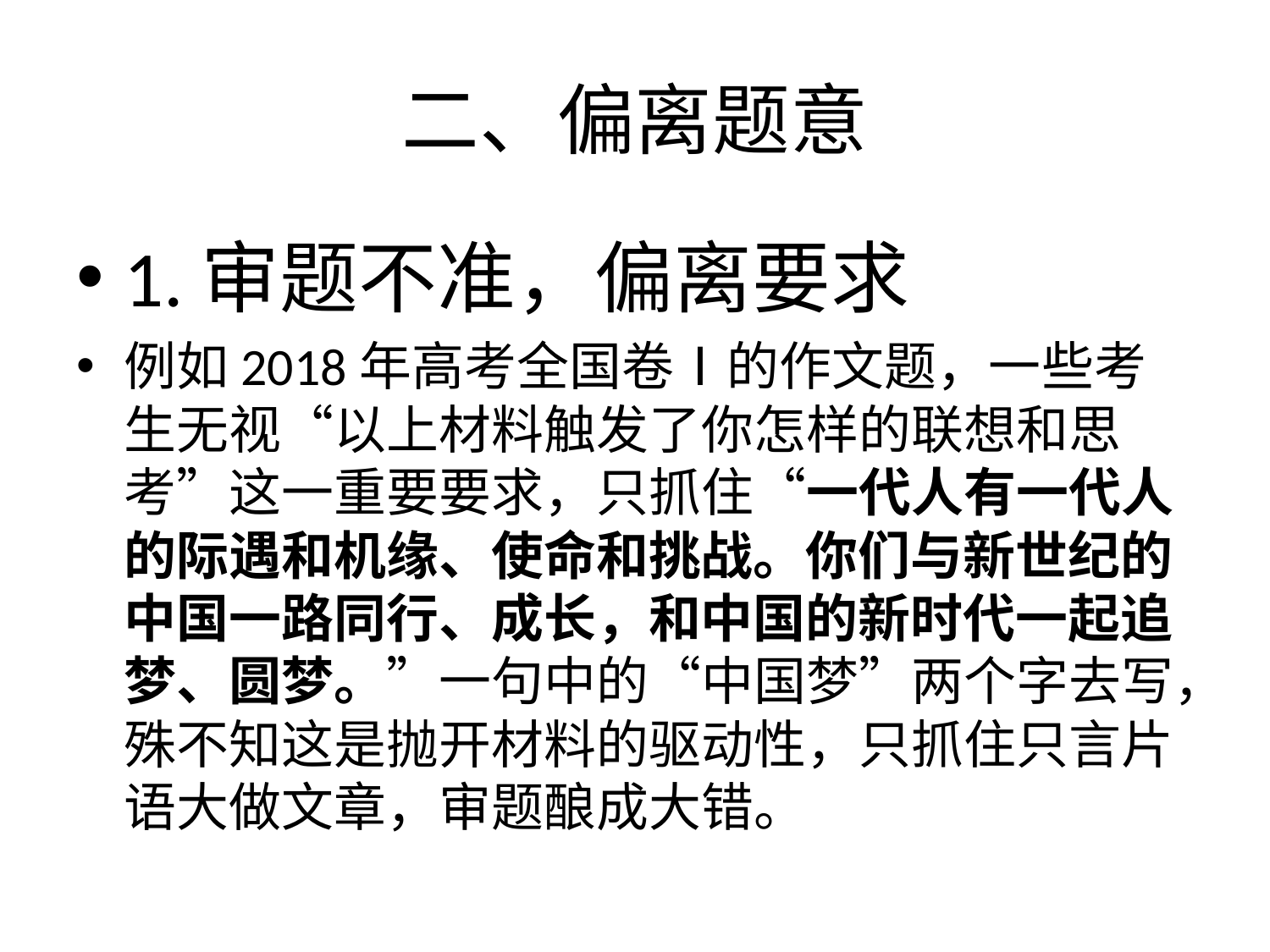

# 二、偏离题意
1.审题不准，偏离要求
例如2018年高考全国卷Ⅰ的作文题，一些考生无视“以上材料触发了你怎样的联想和思考”这一重要要求，只抓住“一代人有一代人的际遇和机缘、使命和挑战。你们与新世纪的中国一路同行、成长，和中国的新时代一起追梦、圆梦。”一句中的“中国梦”两个字去写，殊不知这是抛开材料的驱动性，只抓住只言片语大做文章，审题酿成大错。